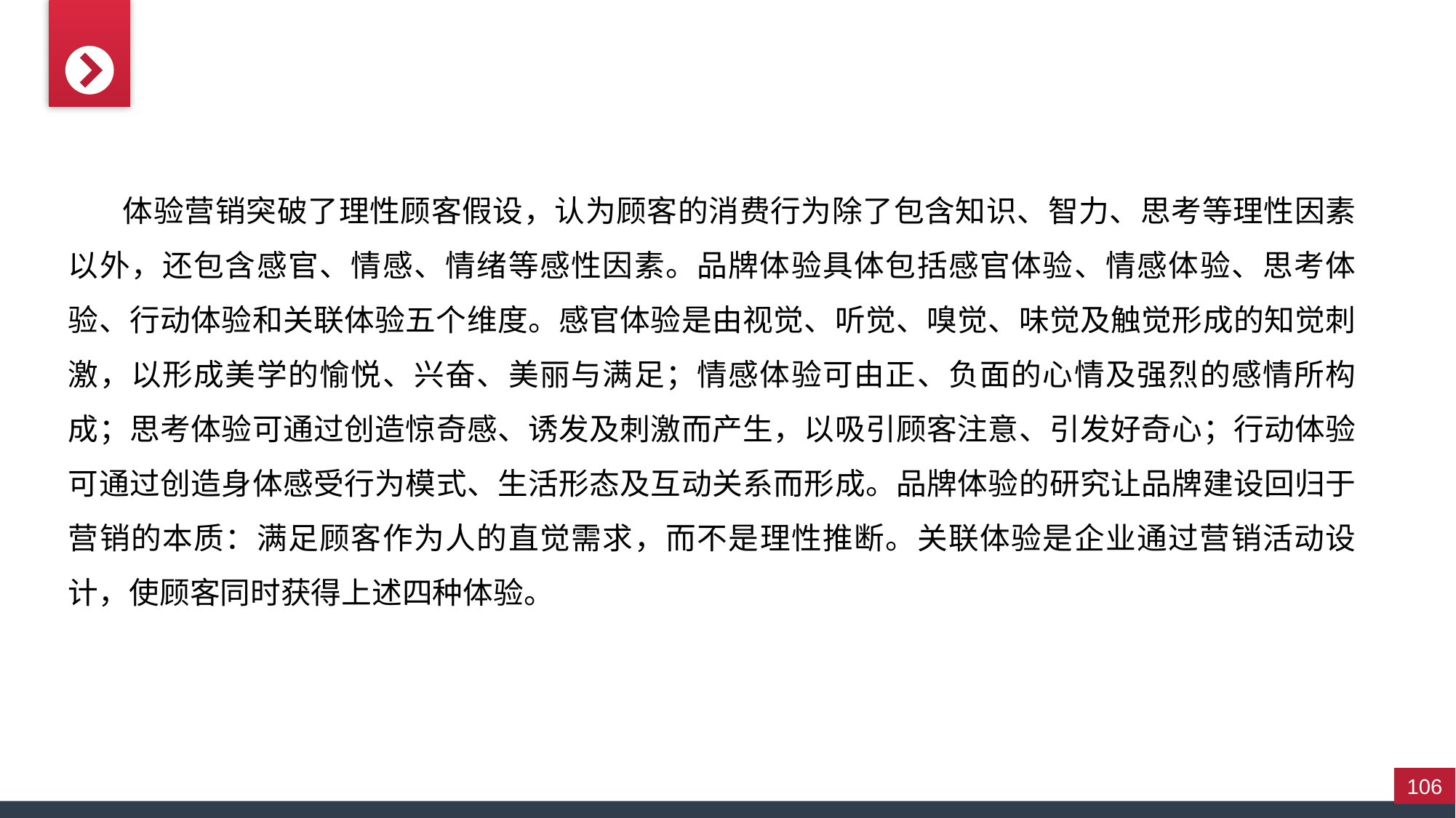

体验营销突破了理性顾客假设，认为顾客的消费行为除了包含知识、智力、思考等理性因素以外，还包含感官、情感、情绪等感性因素。品牌体验具体包括感官体验、情感体验、思考体验、行动体验和关联体验五个维度。感官体验是由视觉、听觉、嗅觉、味觉及触觉形成的知觉刺激，以形成美学的愉悦、兴奋、美丽与满足；情感体验可由正、负面的心情及强烈的感情所构成；思考体验可通过创造惊奇感、诱发及刺激而产生，以吸引顾客注意、引发好奇心；行动体验可通过创造身体感受行为模式、生活形态及互动关系而形成。品牌体验的研究让品牌建设回归于营销的本质：满足顾客作为人的直觉需求，而不是理性推断。关联体验是企业通过营销活动设计，使顾客同时获得上述四种体验。